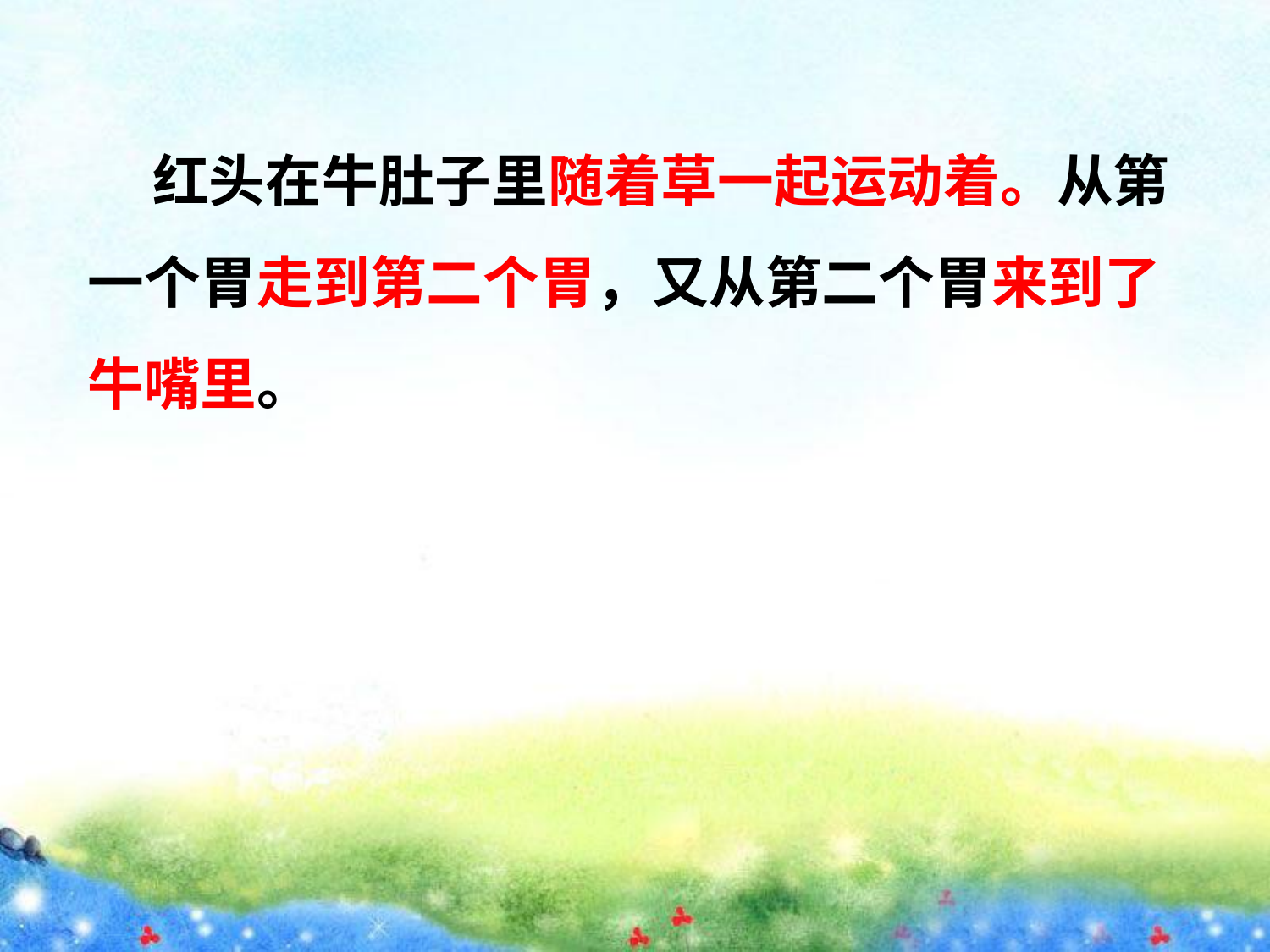

红头在牛肚子里随着草一起运动着。从第一个胃走到第二个胃，又从第二个胃来到了牛嘴里。